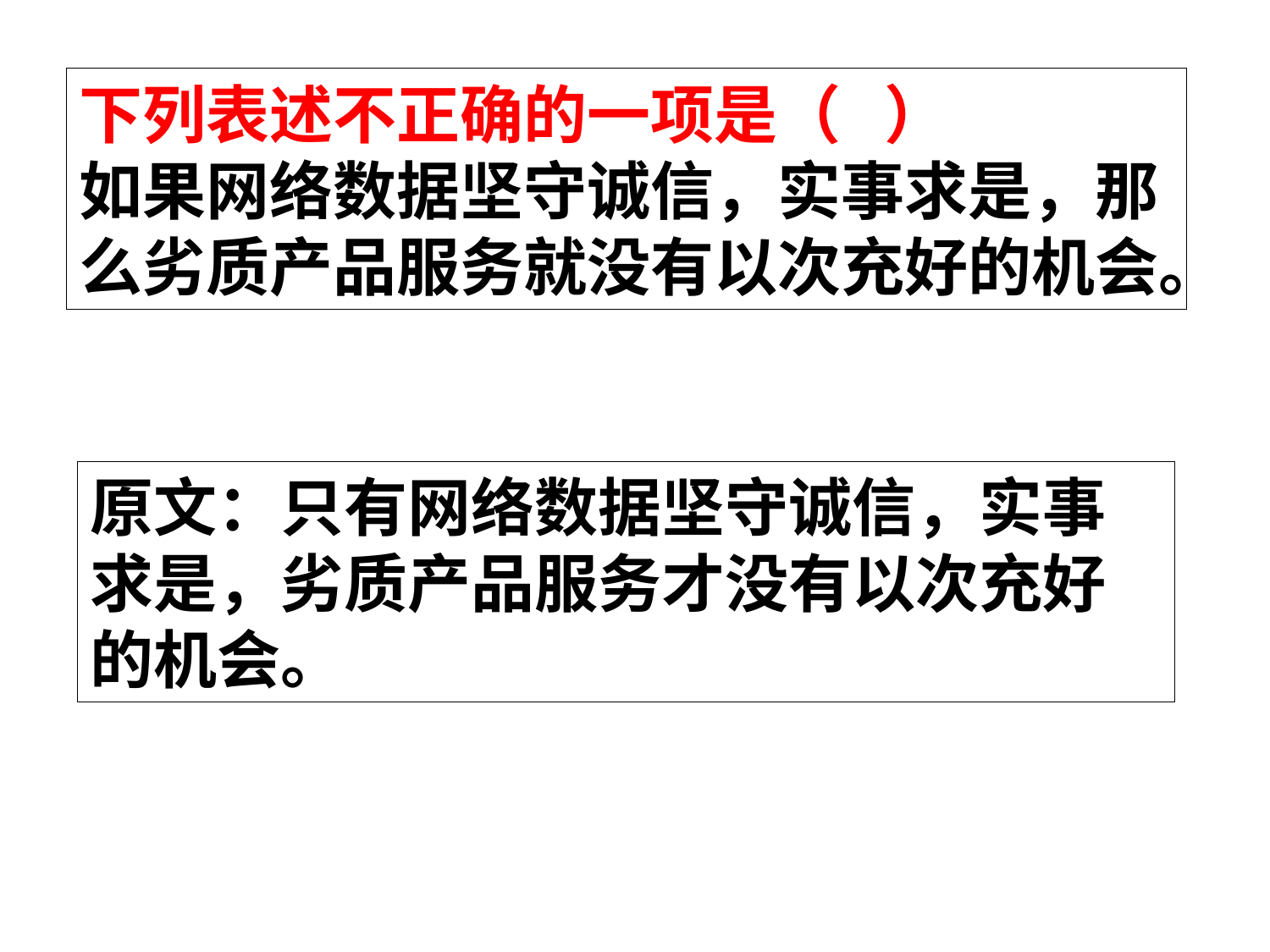

下列表述不正确的一项是（   ）
如果网络数据坚守诚信，实事求是，那么劣质产品服务就没有以次充好的机会。
原文：只有网络数据坚守诚信，实事求是，劣质产品服务才没有以次充好的机会。